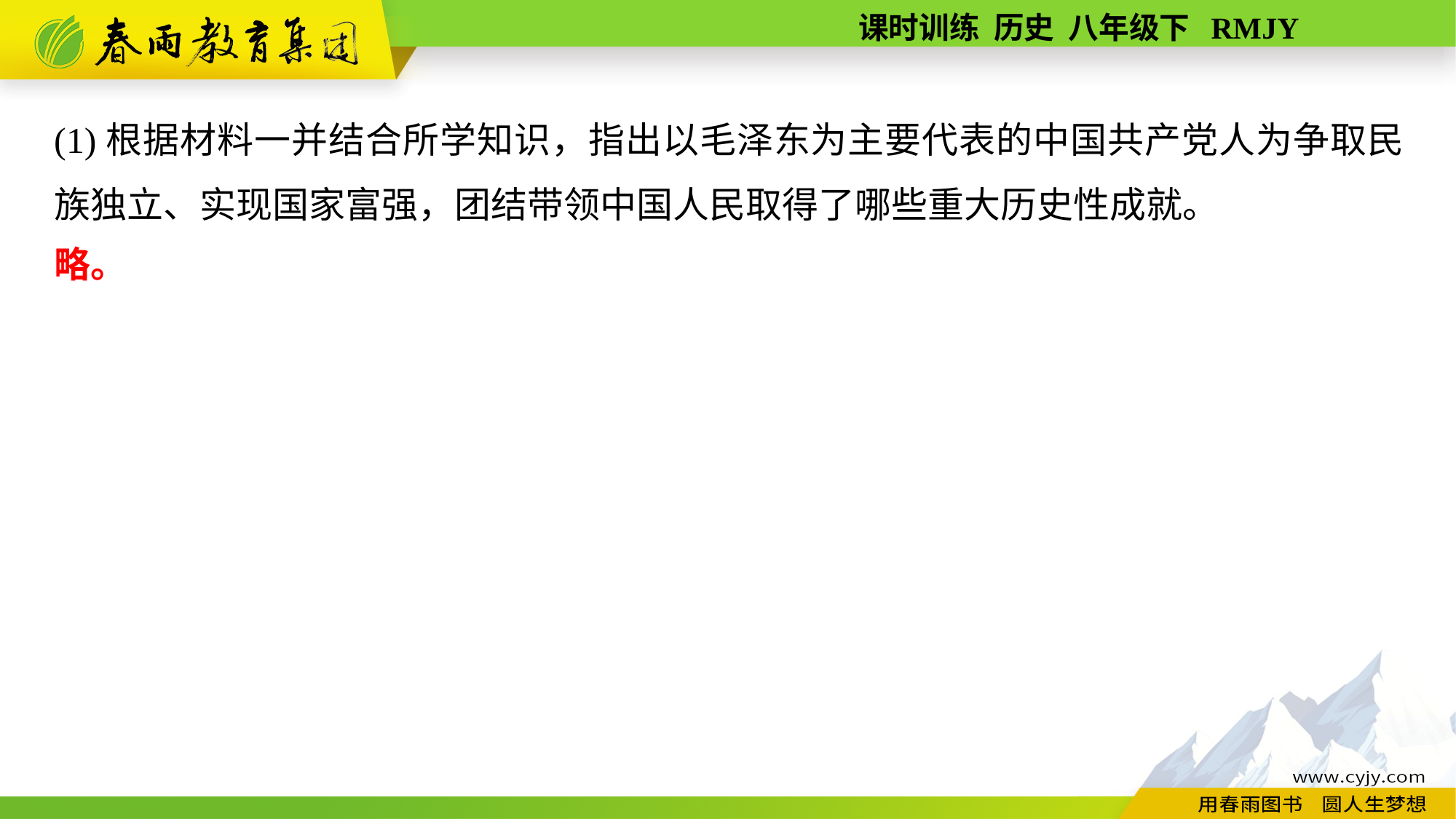

(1)根据材料一并结合所学知识，指出以毛泽东为主要代表的中国共产党人为争取民族独立、实现国家富强，团结带领中国人民取得了哪些重大历史性成就。
略。